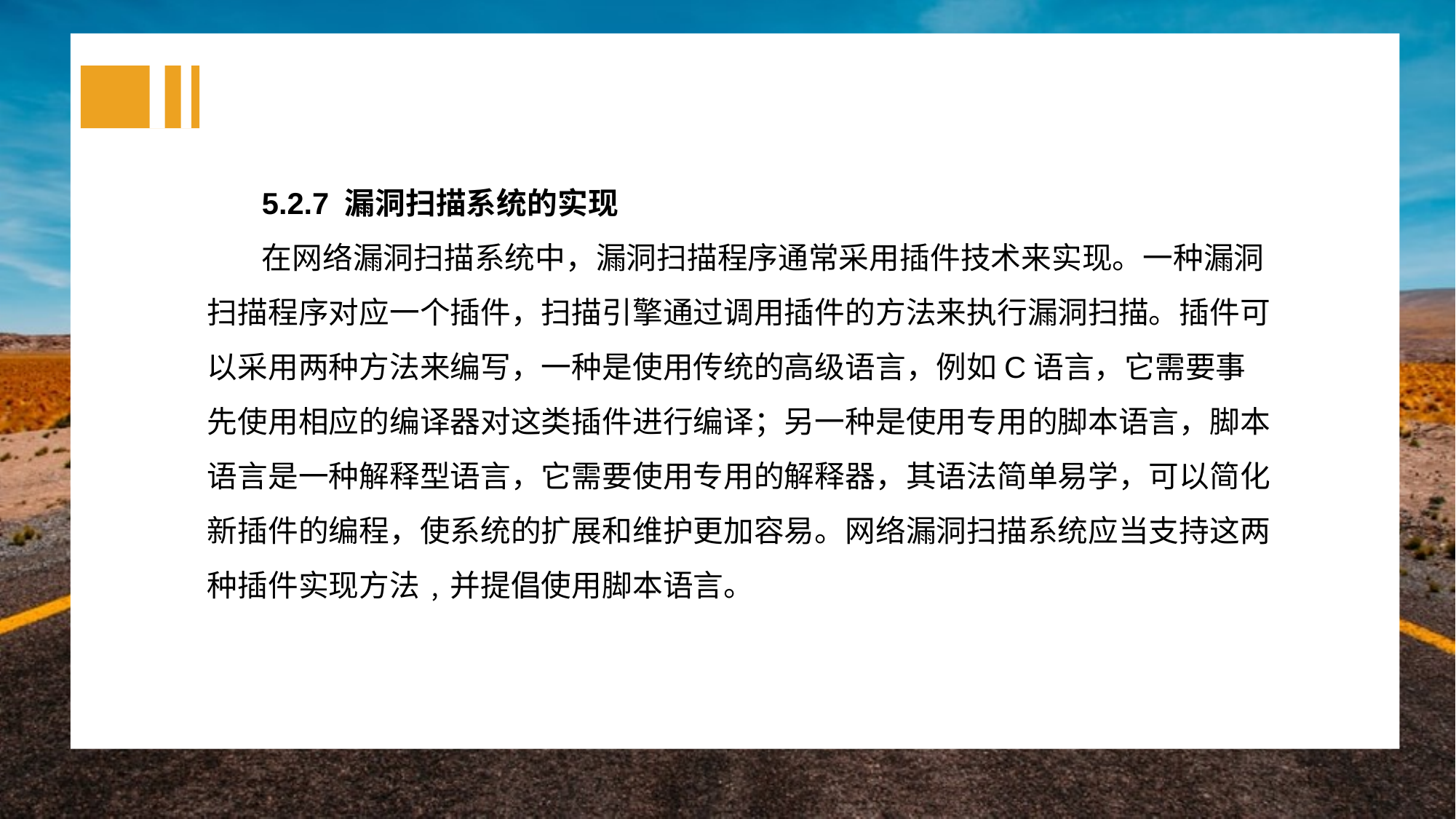

5.2.7 漏洞扫描系统的实现
在网络漏洞扫描系统中，漏洞扫描程序通常采用插件技术来实现。一种漏洞扫描程序对应一个插件，扫描引擎通过调用插件的方法来执行漏洞扫描。插件可以采用两种方法来编写，一种是使用传统的高级语言，例如C语言，它需要事先使用相应的编译器对这类插件进行编译；另一种是使用专用的脚本语言，脚本语言是一种解释型语言，它需要使用专用的解释器，其语法简单易学，可以简化新插件的编程，使系统的扩展和维护更加容易。网络漏洞扫描系统应当支持这两种插件实现方法﹐并提倡使用脚本语言。